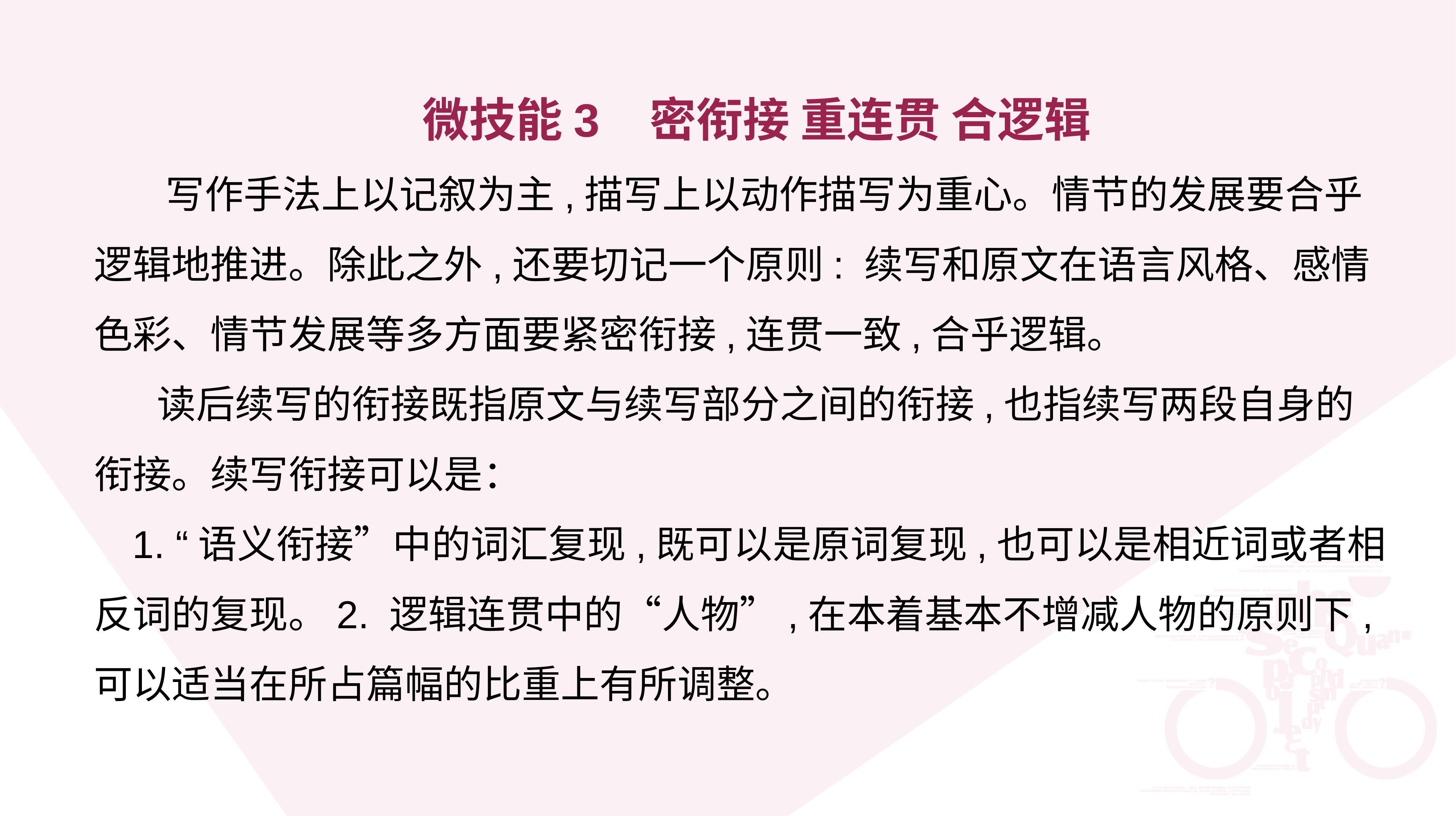

微技能3   密衔接 重连贯 合逻辑
    写作手法上以记叙为主,描写上以动作描写为重心。情节的发展要合乎逻辑地推进。除此之外,还要切记一个原则: 续写和原文在语言风格、感情色彩、情节发展等多方面要紧密衔接,连贯一致,合乎逻辑。
   读后续写的衔接既指原文与续写部分之间的衔接,也指续写两段自身的衔接。续写衔接可以是：
 1. “语义衔接”中的词汇复现,既可以是原词复现,也可以是相近词或者相反词的复现。2. 逻辑连贯中的“人物”,在本着基本不增减人物的原则下,可以适当在所占篇幅的比重上有所调整。